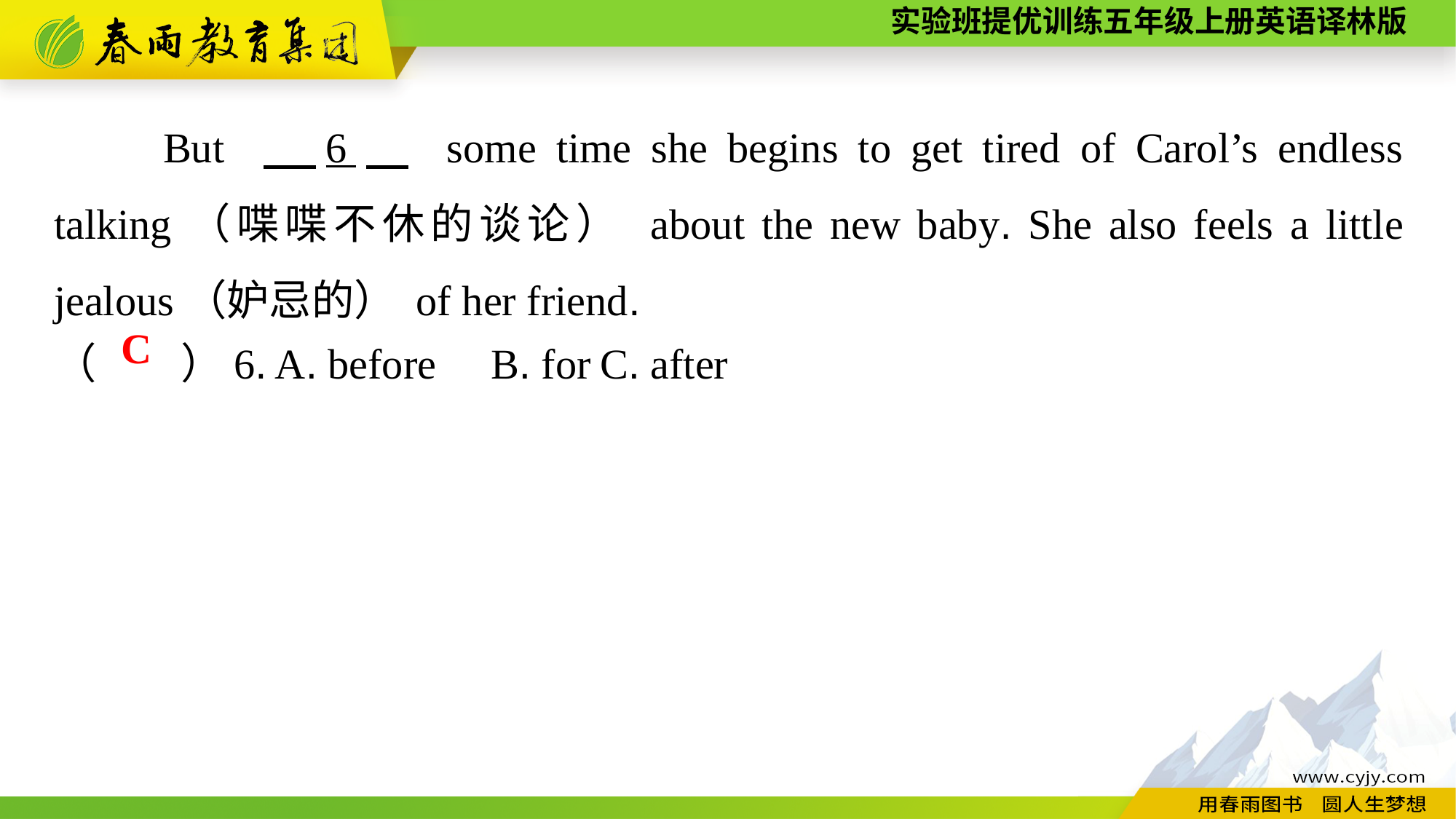

But 　6　 some time she begins to get tired of Carol’s endless talking（喋喋不休的谈论） about the new baby. She also feels a little jealous（妒忌的） of her friend.
（　　）6. A. before	B. for	C. after
C